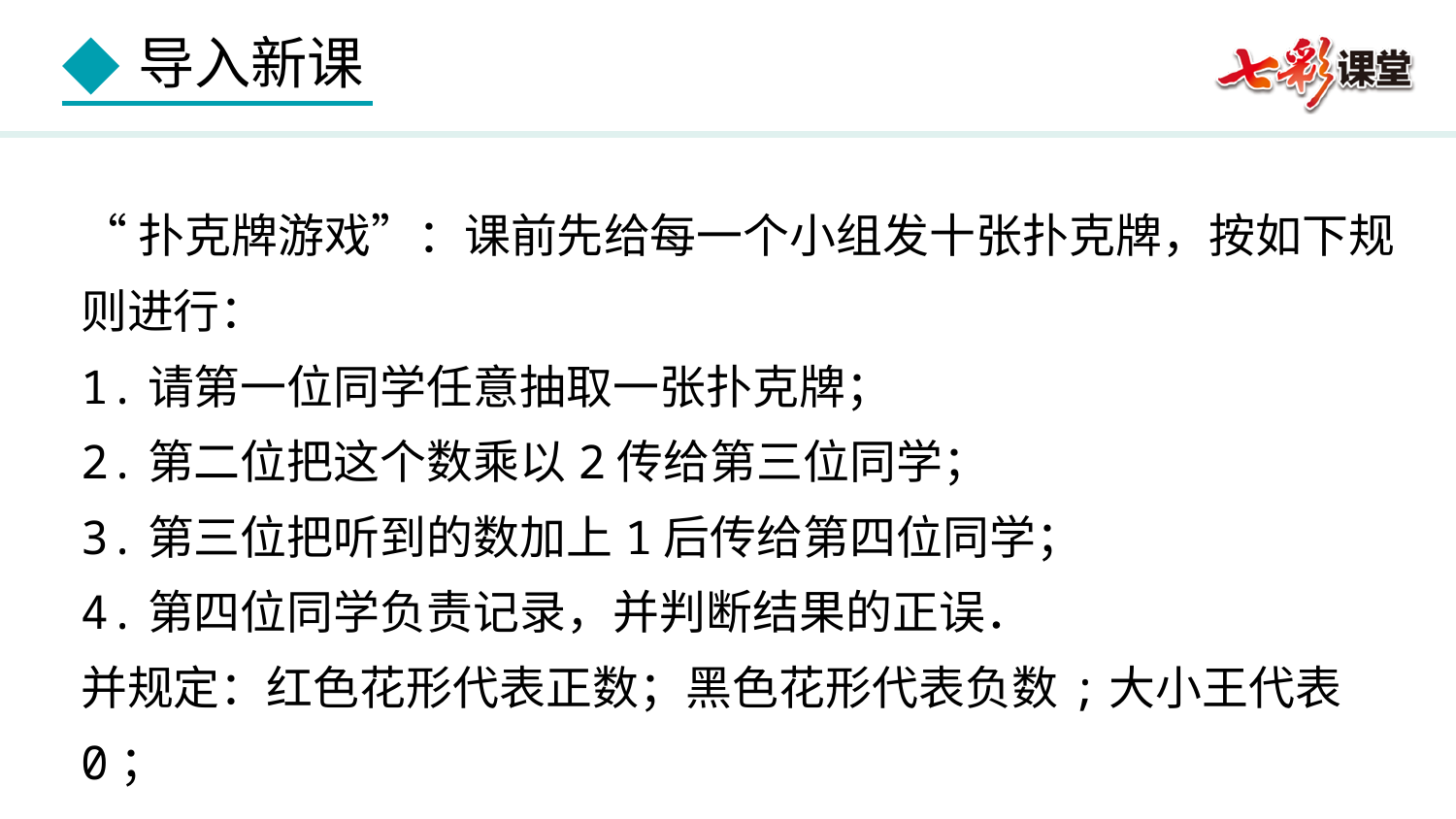

“扑克牌游戏”：课前先给每一个小组发十张扑克牌，按如下规则进行：
1.请第一位同学任意抽取一张扑克牌；
2.第二位把这个数乘以2传给第三位同学；
3.第三位把听到的数加上1后传给第四位同学；
4.第四位同学负责记录，并判断结果的正误．
并规定：红色花形代表正数；黑色花形代表负数;大小王代表0；